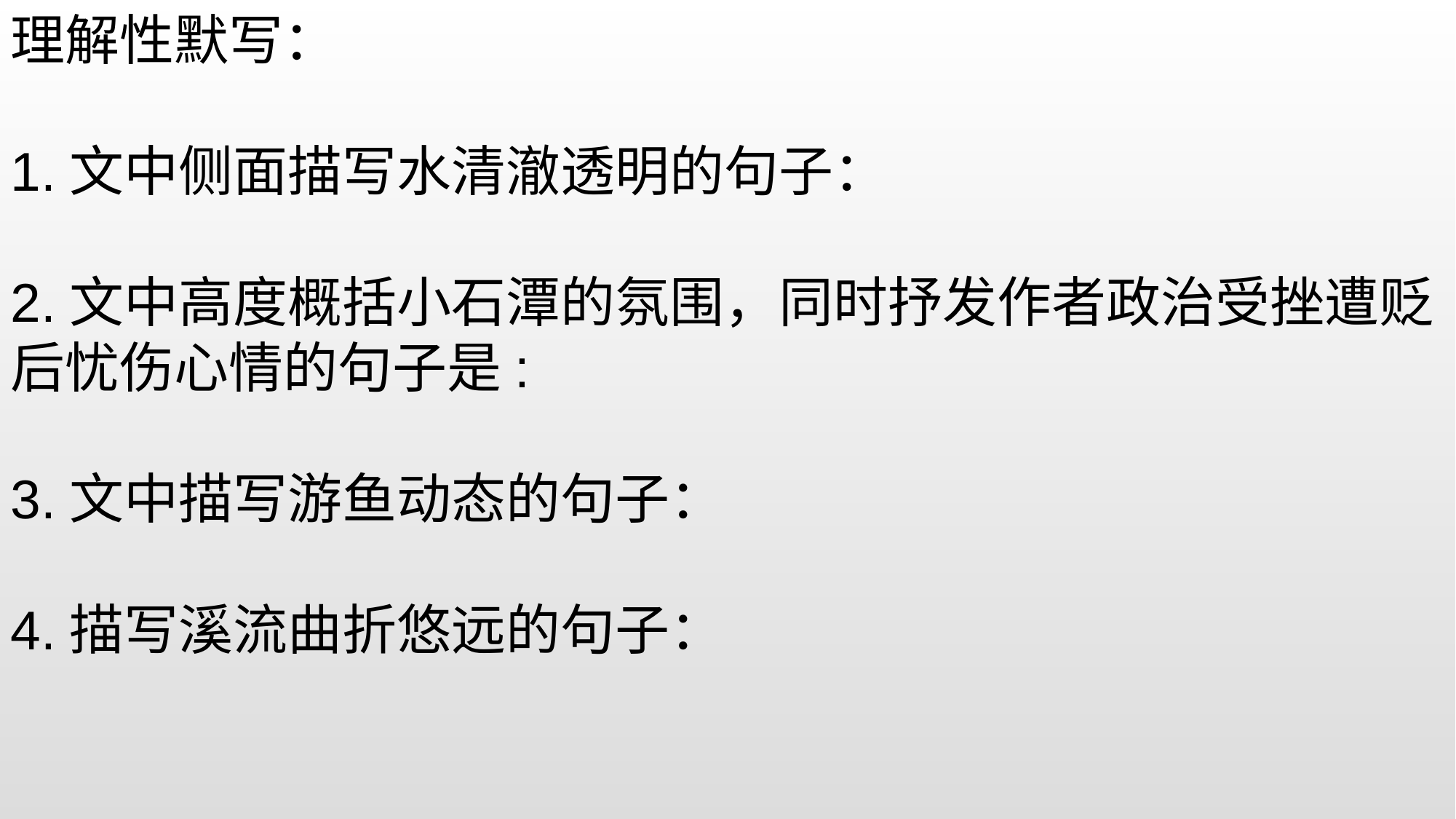

理解性默写：

1.文中侧面描写水清澈透明的句子：

2.文中高度概括小石潭的氛围，同时抒发作者政治受挫遭贬后忧伤心情的句子是:

3.文中描写游鱼动态的句子：

4.描写溪流曲折悠远的句子：